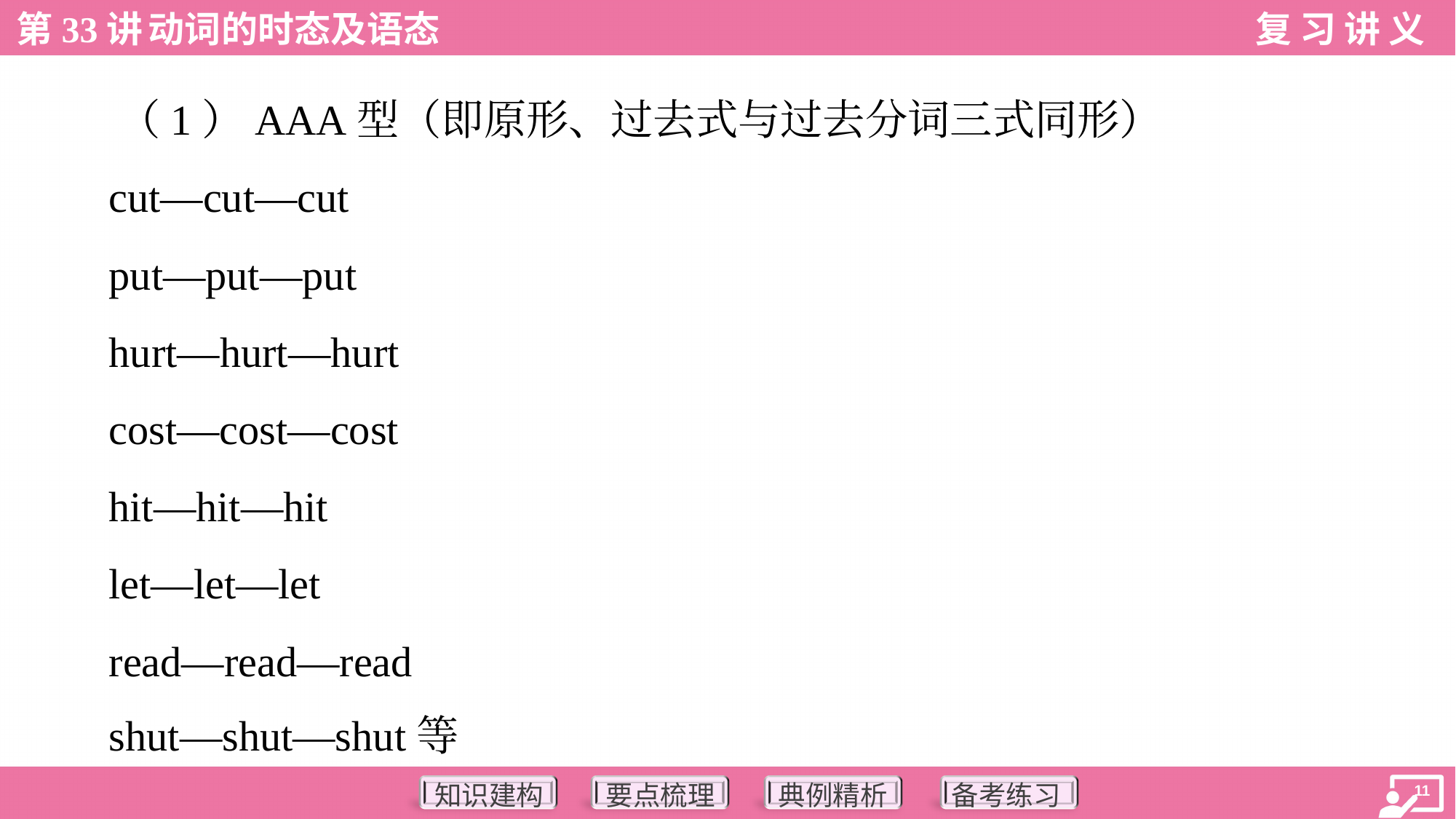

（1）AAA型（即原形、过去式与过去分词三式同形）
    cut—cut—cut
    put—put—put
    hurt—hurt—hurt
    cost—cost—cost
    hit—hit—hit
    let—let—let
    read—read—read
    shut—shut—shut等